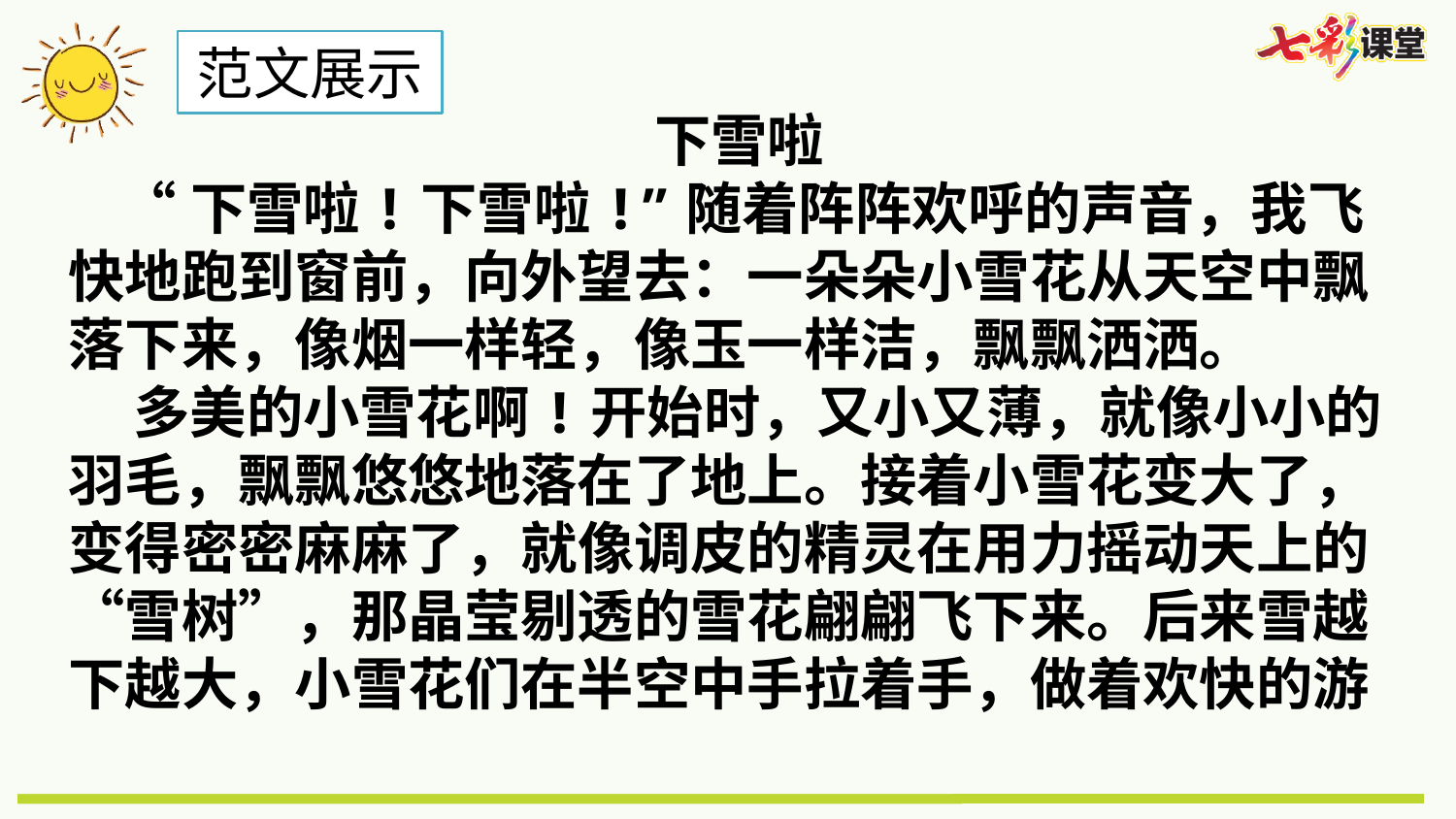

范文展示
下雪啦
    “下雪啦!下雪啦!”随着阵阵欢呼的声音，我飞快地跑到窗前，向外望去：一朵朵小雪花从天空中飘落下来，像烟一样轻，像玉一样洁，飘飘洒洒。
    多美的小雪花啊!开始时，又小又薄，就像小小的羽毛，飘飘悠悠地落在了地上。接着小雪花变大了，变得密密麻麻了，就像调皮的精灵在用力摇动天上的“雪树”，那晶莹剔透的雪花翩翩飞下来。后来雪越下越大，小雪花们在半空中手拉着手，做着欢快的游